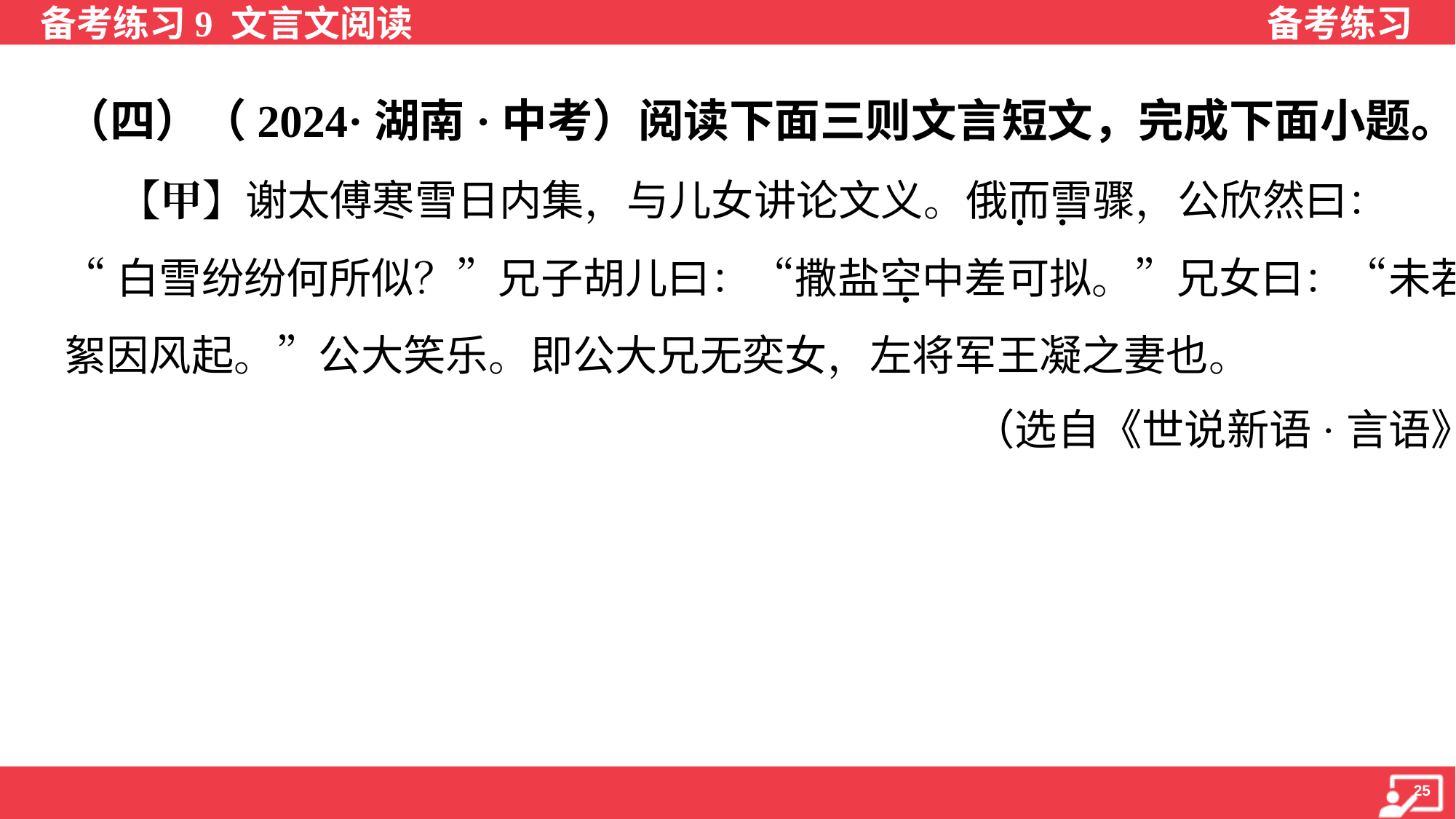

（四）（2024·湖南·中考）阅读下面三则文言短文，完成下面小题。
    【甲】谢太傅寒雪日内集，与儿女讲论文义。俄而雪骤，公欣然曰：
“白雪纷纷何所似？”兄子胡儿曰：“撒盐空中差可拟。”兄女曰：“未若柳
絮因风起。”公大笑乐。即公大兄无奕女，左将军王凝之妻也。
（选自《世说新语·言语》）